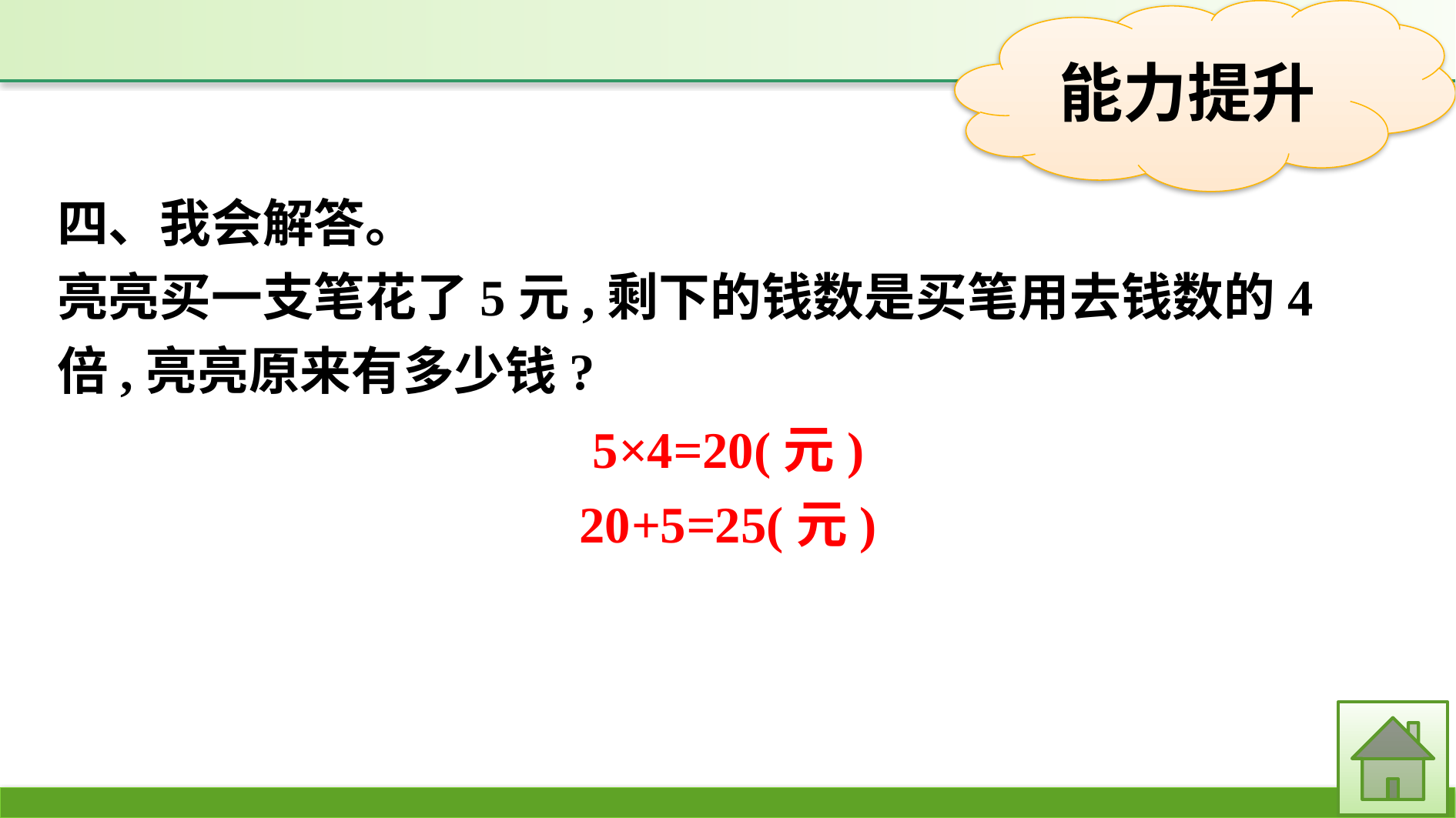

四、我会解答。
亮亮买一支笔花了5元,剩下的钱数是买笔用去钱数的4倍,亮亮原来有多少钱?
5×4=20(元)
20+5=25(元)